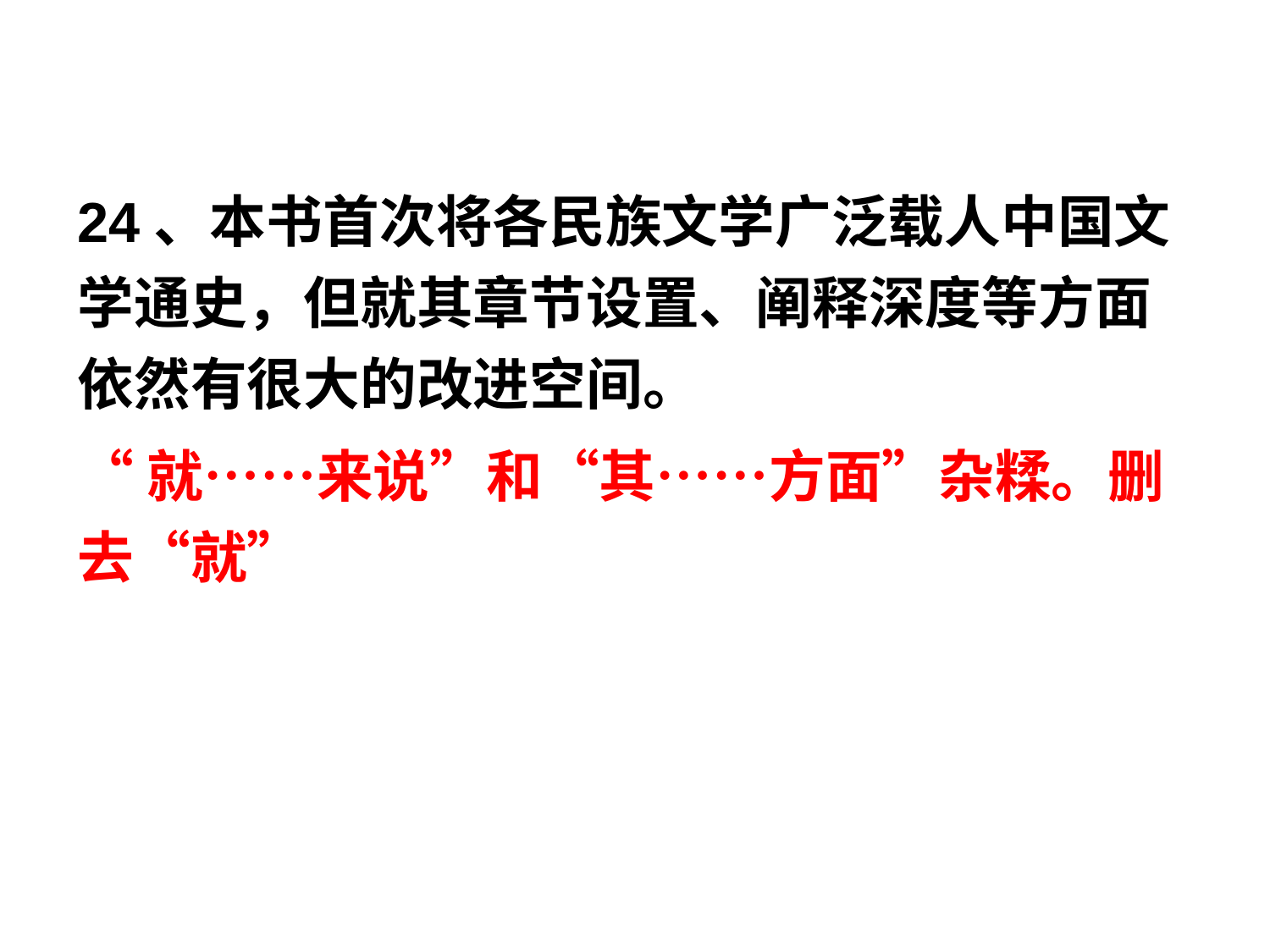

24、本书首次将各民族文学广泛载人中国文学通史，但就其章节设置、阐释深度等方面依然有很大的改进空间。
“就……来说”和“其……方面”杂糅。删去“就”